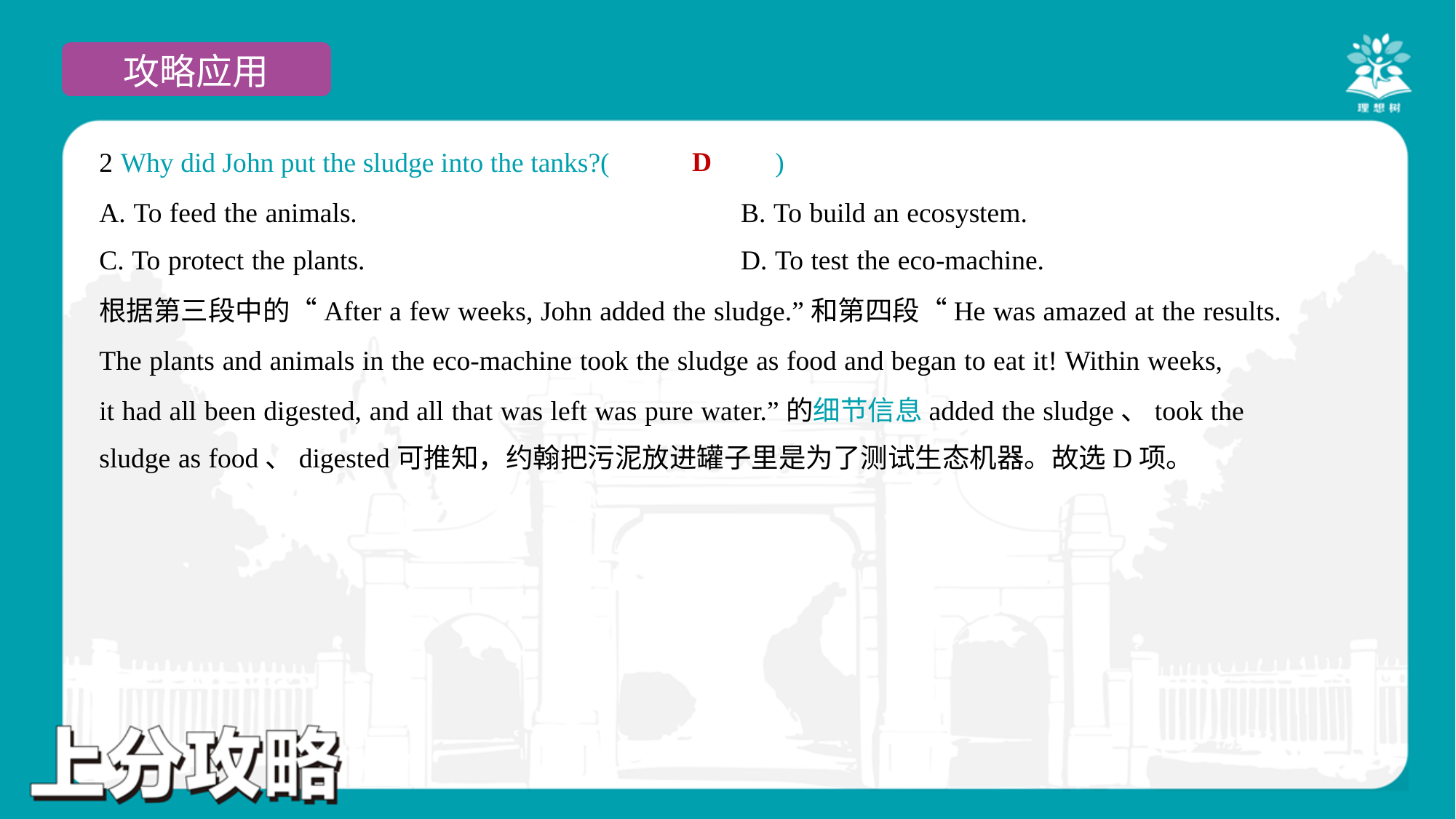

D
2 Why did John put the sludge into the tanks?(                        )
A. To feed the animals.	B. To build an ecosystem.
C. To protect the plants.	D. To test the eco-machine.
根据第三段中的“After a few weeks, John added the sludge.”和第四段“He was amazed at the results.
The plants and animals in the eco-machine took the sludge as food and began to eat it! Within weeks,
it had all been digested, and all that was left was pure water.”的细节信息added the sludge、took the
sludge as food、digested可推知，约翰把污泥放进罐子里是为了测试生态机器。故选D项。